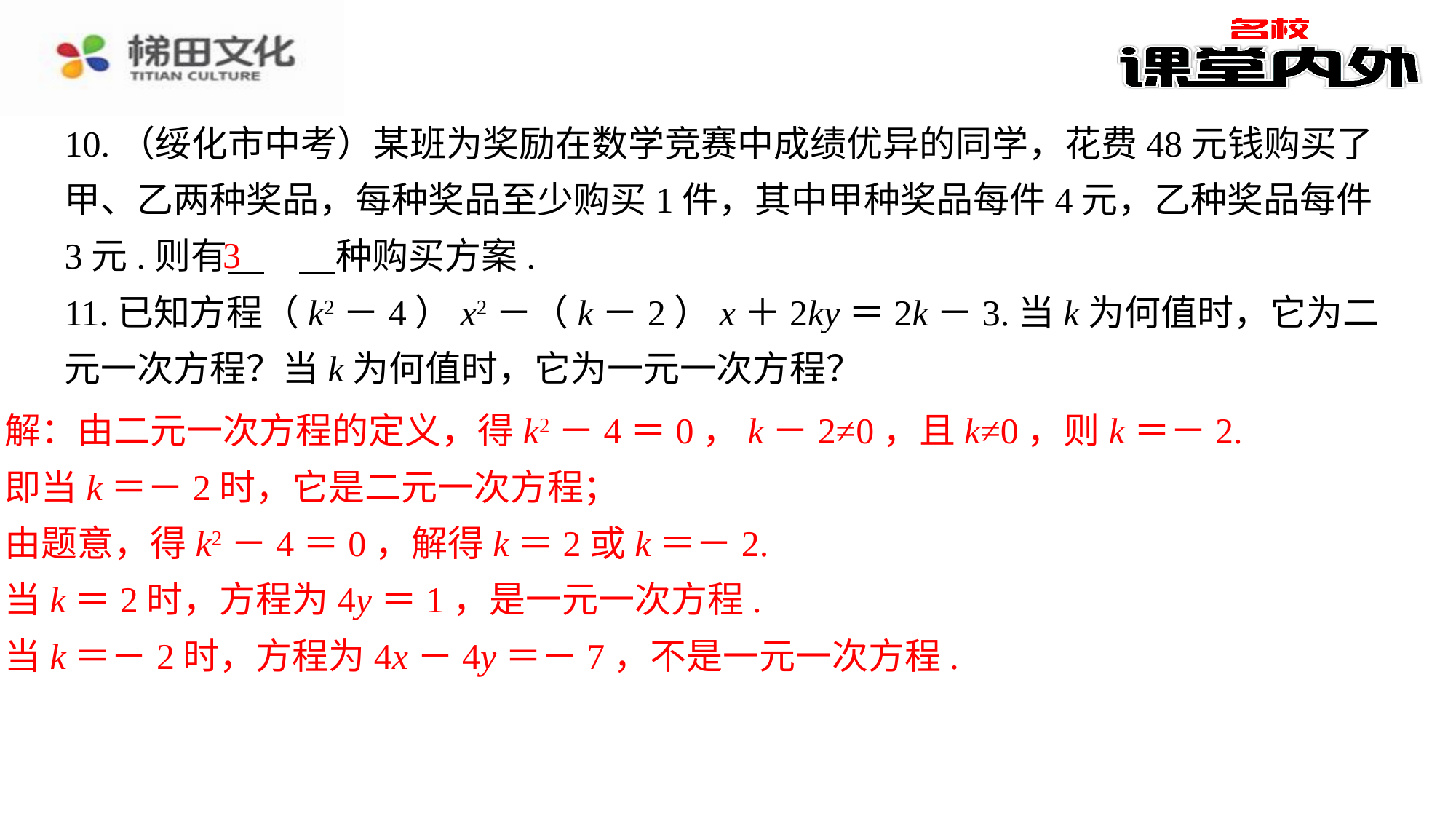

10.（绥化市中考）某班为奖励在数学竞赛中成绩优异的同学，花费48元钱购买了甲、乙两种奖品，每种奖品至少购买1件，其中甲种奖品每件4元，乙种奖品每件3元.则有 　3　⁠种购买方案.
11.已知方程（k2－4）x2－（k－2）x＋2ky＝2k－3.当k为何值时，它为二元一次方程？当k为何值时，它为一元一次方程？
3
解：由二元一次方程的定义，得k2－4＝0，k－2≠0，且k≠0，则k＝－2.
即当k＝－2时，它是二元一次方程；
由题意，得k2－4＝0，解得k＝2或k＝－2.
当k＝2时，方程为4y＝1，是一元一次方程.
当k＝－2时，方程为4x－4y＝－7，不是一元一次方程.